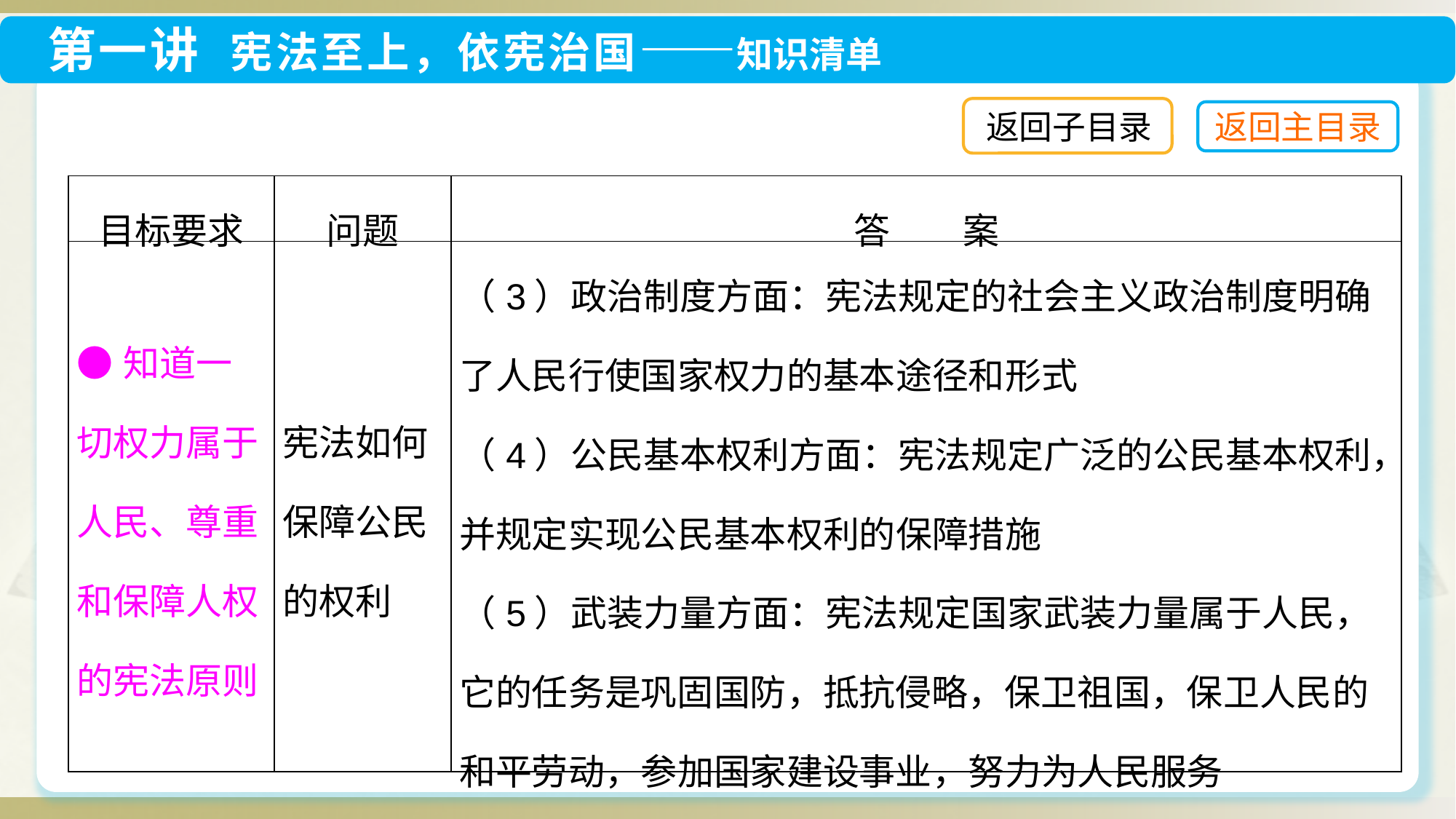

返回子目录
| 目标要求 | 问题 | 答　　案 |
| --- | --- | --- |
| ●知道一切权力属于人民、尊重和保障人权的宪法原则 | 宪法如何保障公民的权利 | （3）政治制度方面：宪法规定的社会主义政治制度明确了人民行使国家权力的基本途径和形式 （4）公民基本权利方面：宪法规定广泛的公民基本权利，并规定实现公民基本权利的保障措施 （5）武装力量方面：宪法规定国家武装力量属于人民，它的任务是巩固国防，抵抗侵略，保卫祖国，保卫人民的和平劳动，参加国家建设事业，努力为人民服务 |